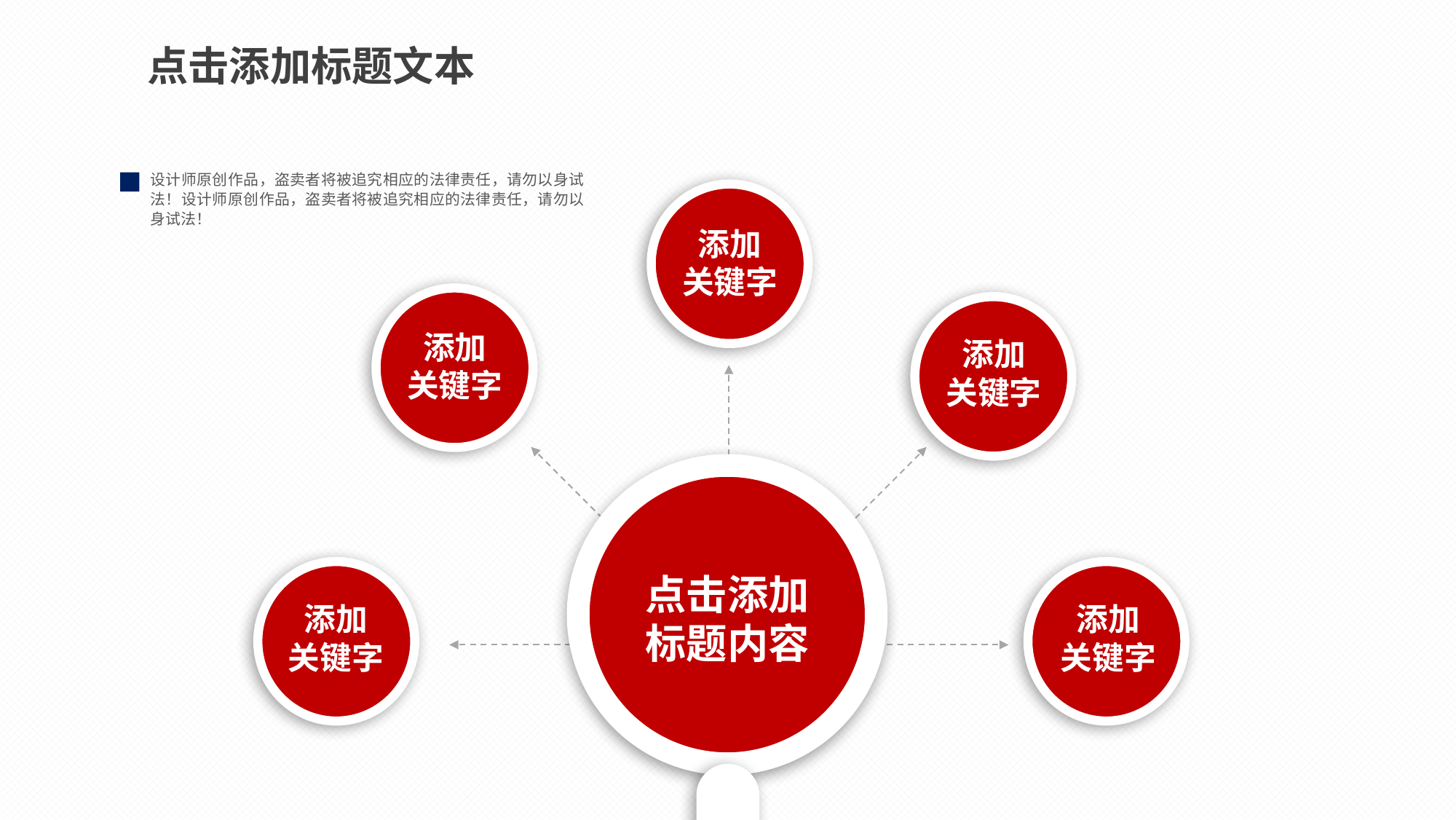

点击添加标题文本
设计师原创作品，盗卖者将被追究相应的法律责任，请勿以身试法！设计师原创作品，盗卖者将被追究相应的法律责任，请勿以身试法！

添加
关键字

添加
关键字
添加
关键字

点击添加
标题内容

添加
关键字
添加
关键字